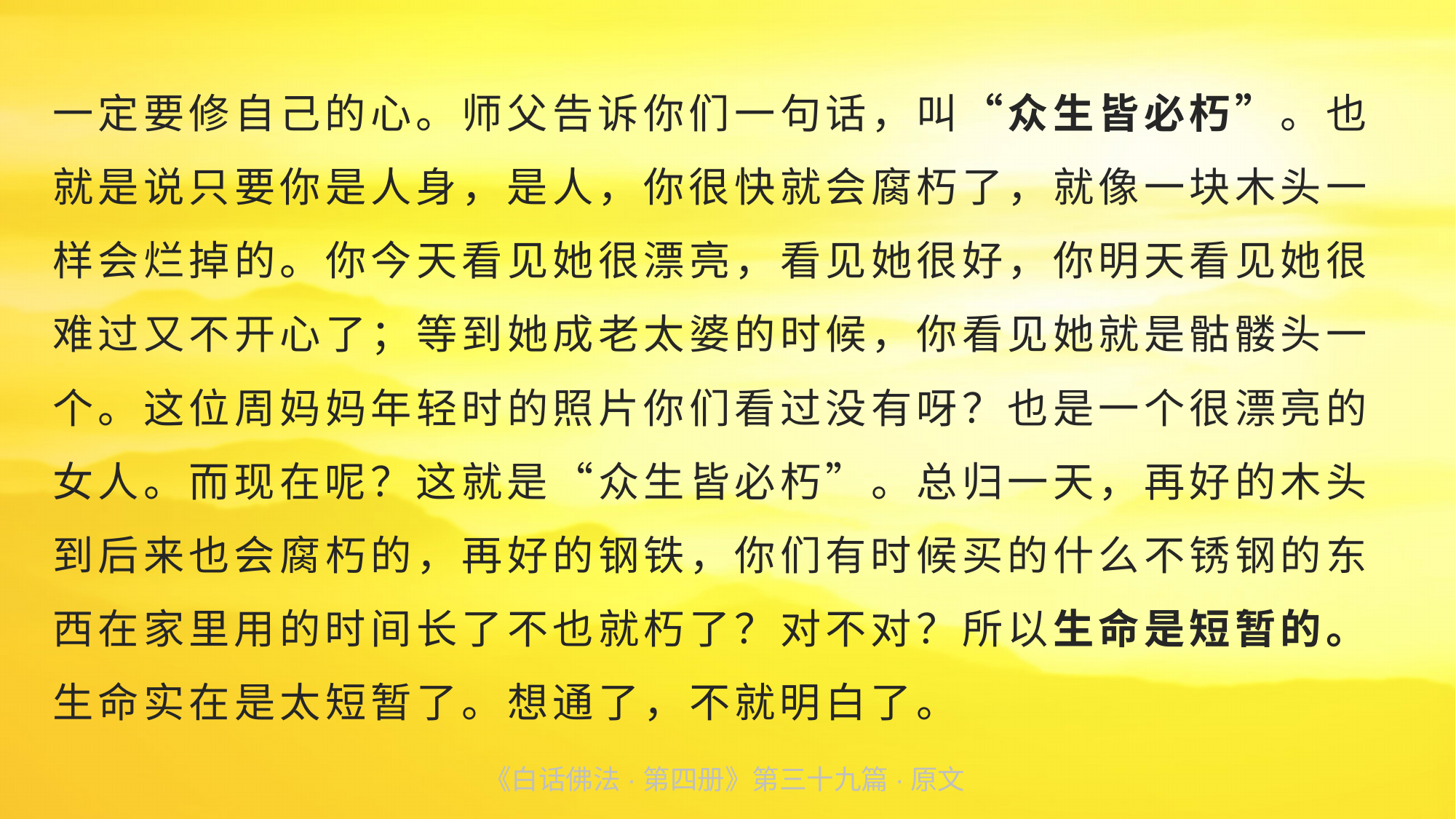

一定要修自己的心。师父告诉你们一句话，叫“众生皆必朽”。也就是说只要你是人身，是人，你很快就会腐朽了，就像一块木头一样会烂掉的。你今天看见她很漂亮，看见她很好，你明天看见她很难过又不开心了；等到她成老太婆的时候，你看见她就是骷髅头一个。这位周妈妈年轻时的照片你们看过没有呀？也是一个很漂亮的女人。而现在呢？这就是“众生皆必朽”。总归一天，再好的木头到后来也会腐朽的，再好的钢铁，你们有时候买的什么不锈钢的东西在家里用的时间长了不也就朽了？对不对？所以生命是短暂的。生命实在是太短暂了。想通了，不就明白了。
《白话佛法·第四册》第三十九篇·原文